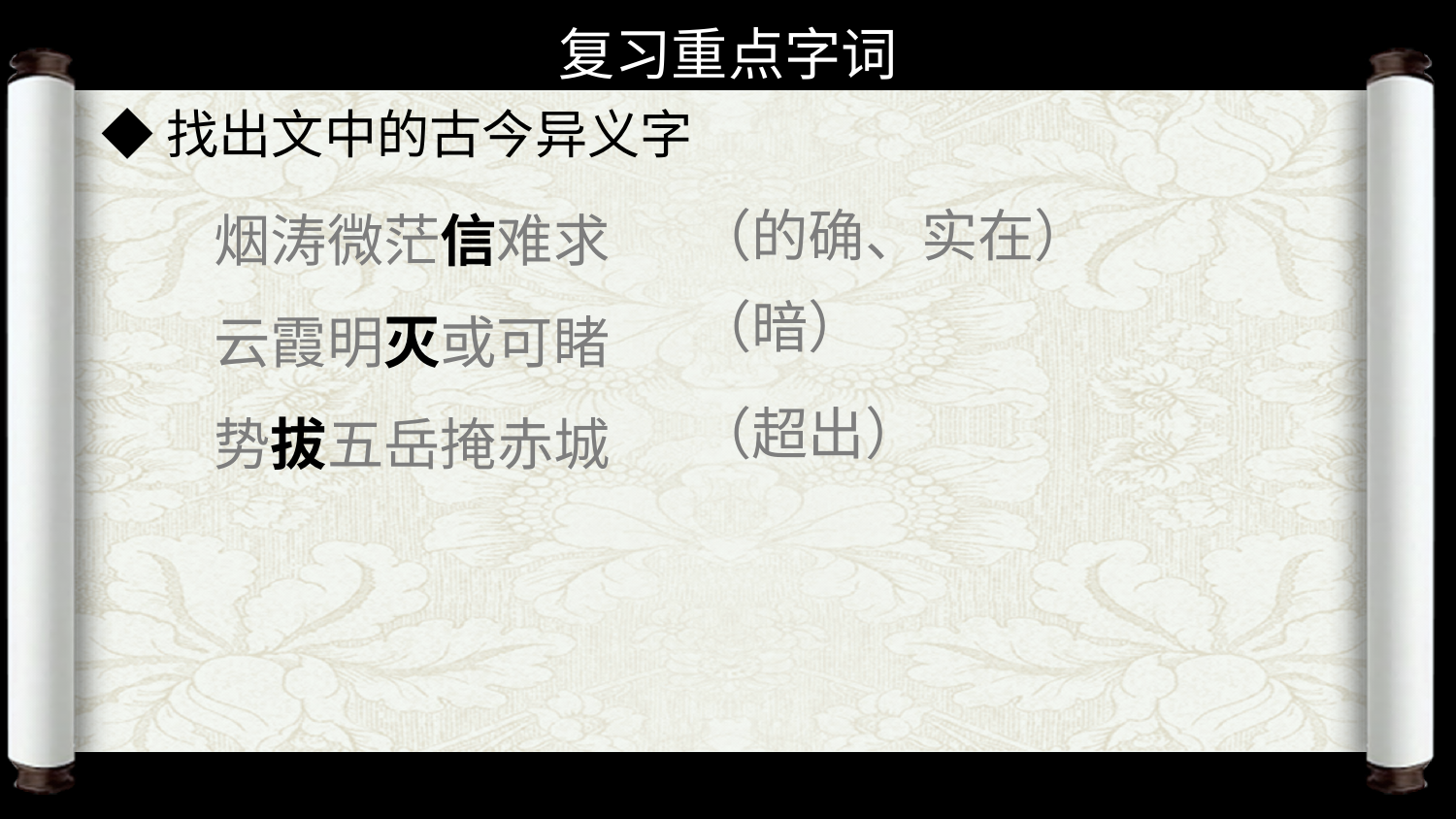

复习重点字词
◆找出文中的古今异义字
烟涛微茫信难求
云霞明灭或可睹
势拔五岳掩赤城
（的确、实在）
（暗）
（超出）